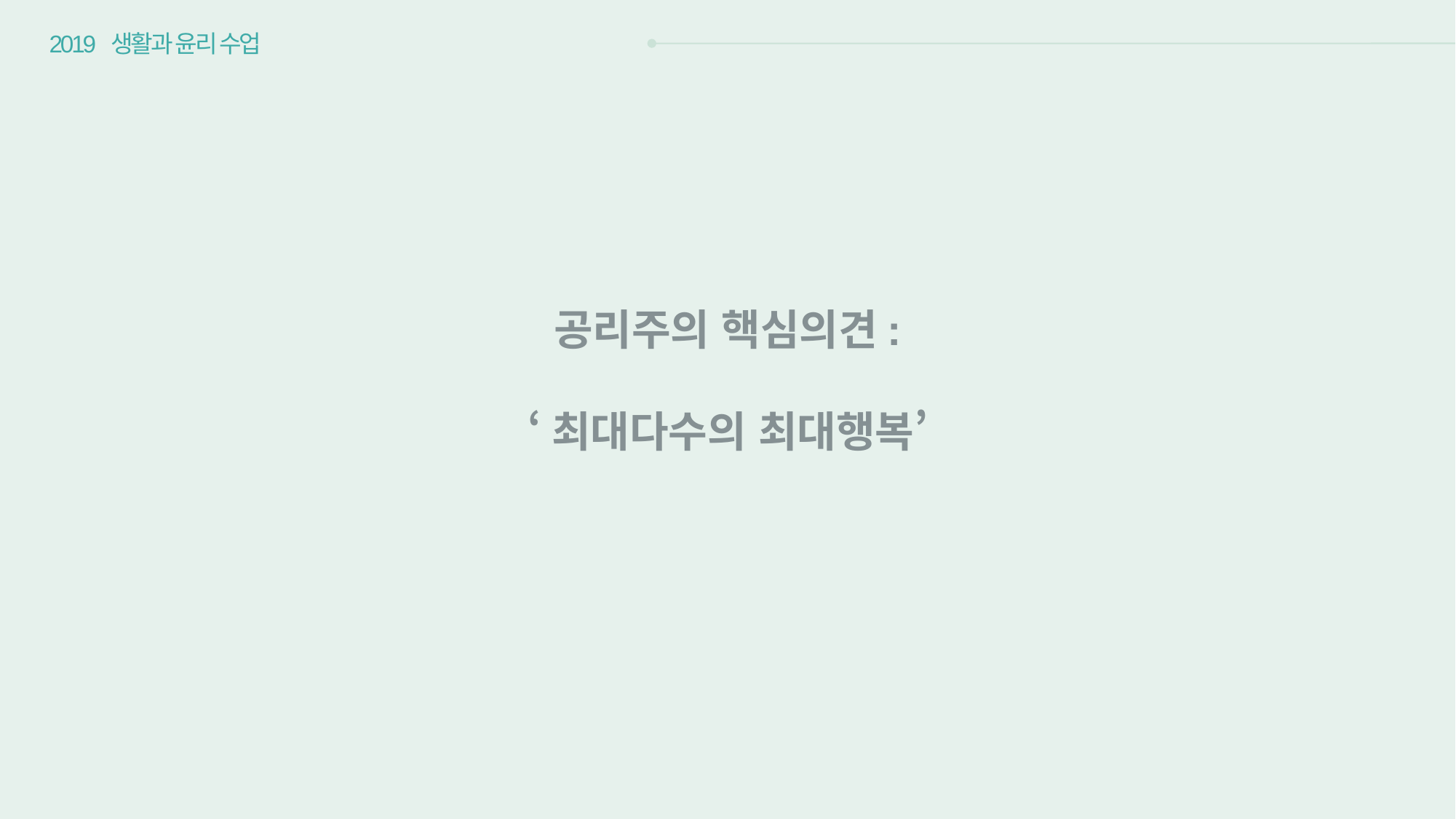

2019  생활과 윤리 수업

공리주의 핵심의견:

‘최대다수의 최대행복’